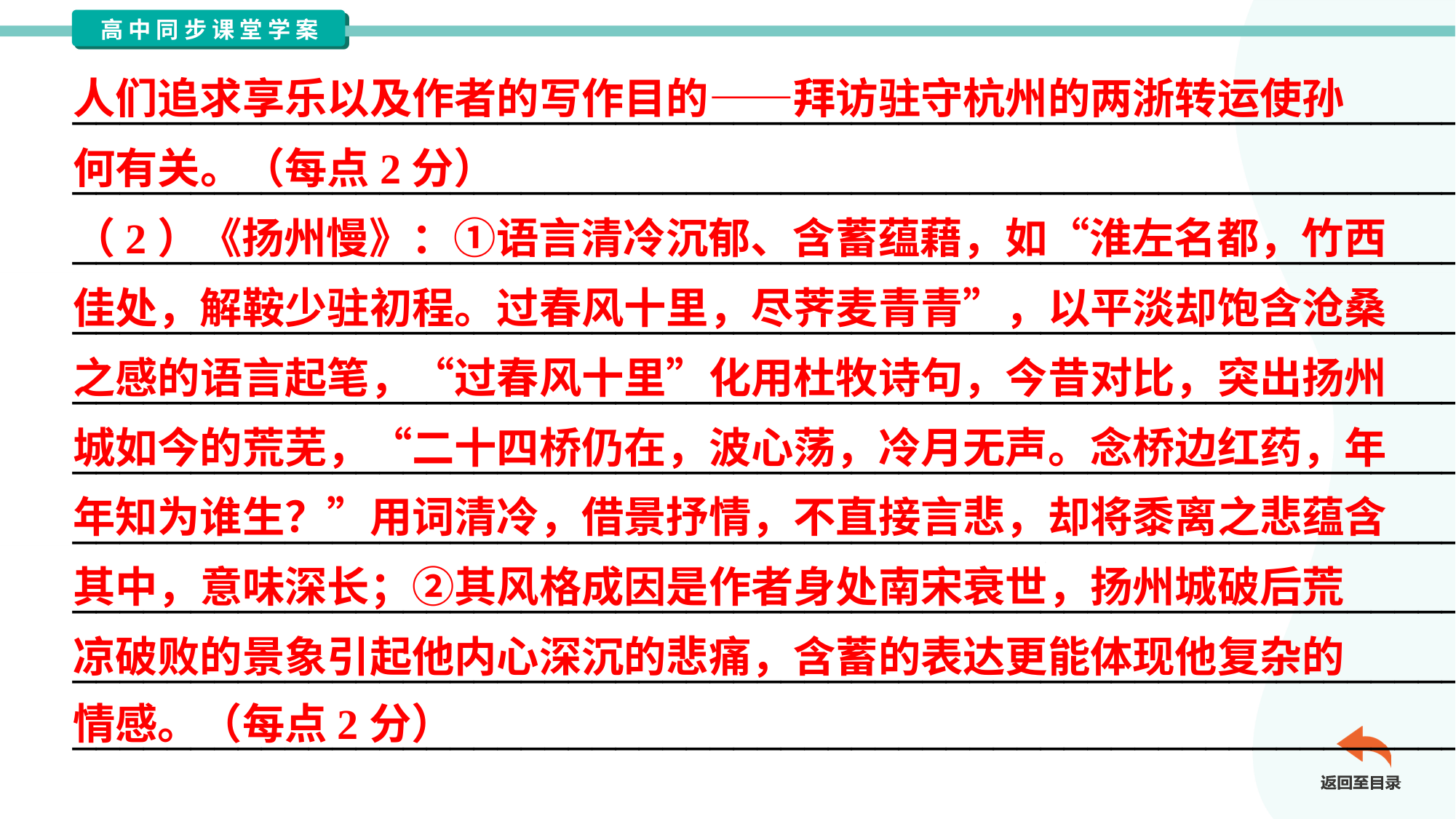

人们追求享乐以及作者的写作目的——拜访驻守杭州的两浙转运使孙
何有关。（每点2分）
（2）《扬州慢》：①语言清冷沉郁、含蓄蕴藉，如“淮左名都，竹西
佳处，解鞍少驻初程。过春风十里，尽荠麦青青”，以平淡却饱含沧桑
之感的语言起笔，“过春风十里”化用杜牧诗句，今昔对比，突出扬州
城如今的荒芜，“二十四桥仍在，波心荡，冷月无声。念桥边红药，年
年知为谁生？”用词清冷，借景抒情，不直接言悲，却将黍离之悲蕴含
其中，意味深长；②其风格成因是作者身处南宋衰世，扬州城破后荒
凉破败的景象引起他内心深沉的悲痛，含蓄的表达更能体现他复杂的
情感。（每点2分）
_____________________________________________________________
_____________________________________________________________
_____________________________________________________________
_____________________________________________________________
_____________________________________________________________
_____________________________________________________________
_____________________________________________________________
_____________________________________________________________
_____________________________________________________________
_____________________________________________________________